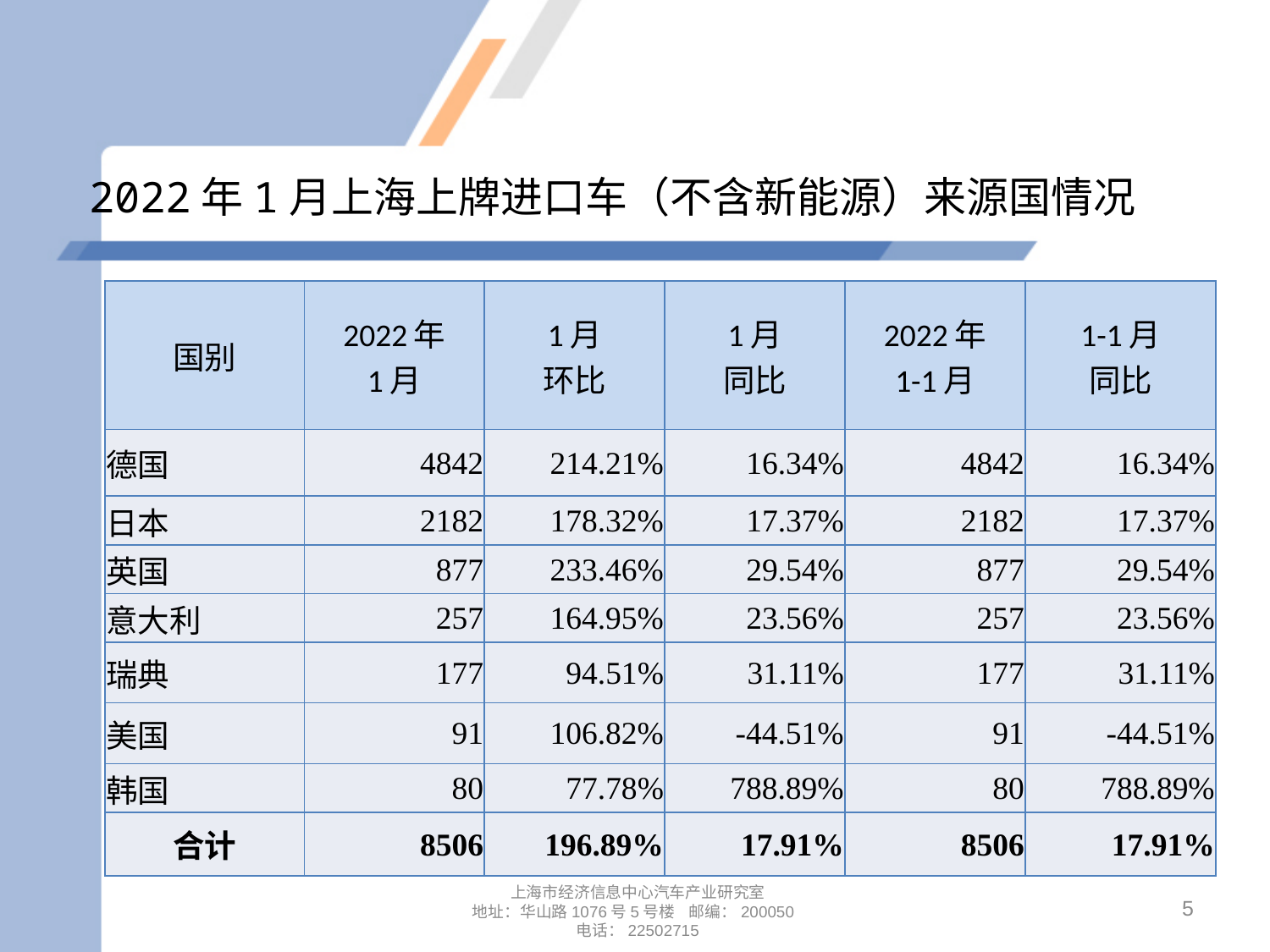

# 2022年1月上海上牌进口车（不含新能源）来源国情况
| 国别 | 2022年 1月 | 1月 环比 | 1月 同比 | 2022年 1-1月 | 1-1月 同比 |
| --- | --- | --- | --- | --- | --- |
| 德国 | 4842 | 214.21% | 16.34% | 4842 | 16.34% |
| 日本 | 2182 | 178.32% | 17.37% | 2182 | 17.37% |
| 英国 | 877 | 233.46% | 29.54% | 877 | 29.54% |
| 意大利 | 257 | 164.95% | 23.56% | 257 | 23.56% |
| 瑞典 | 177 | 94.51% | 31.11% | 177 | 31.11% |
| 美国 | 91 | 106.82% | -44.51% | 91 | -44.51% |
| 韩国 | 80 | 77.78% | 788.89% | 80 | 788.89% |
| 合计 | 8506 | 196.89% | 17.91% | 8506 | 17.91% |

5
上海市经济信息中心汽车产业研究室
地址：华山路1076号5号楼    邮编：200050
电话：22502715